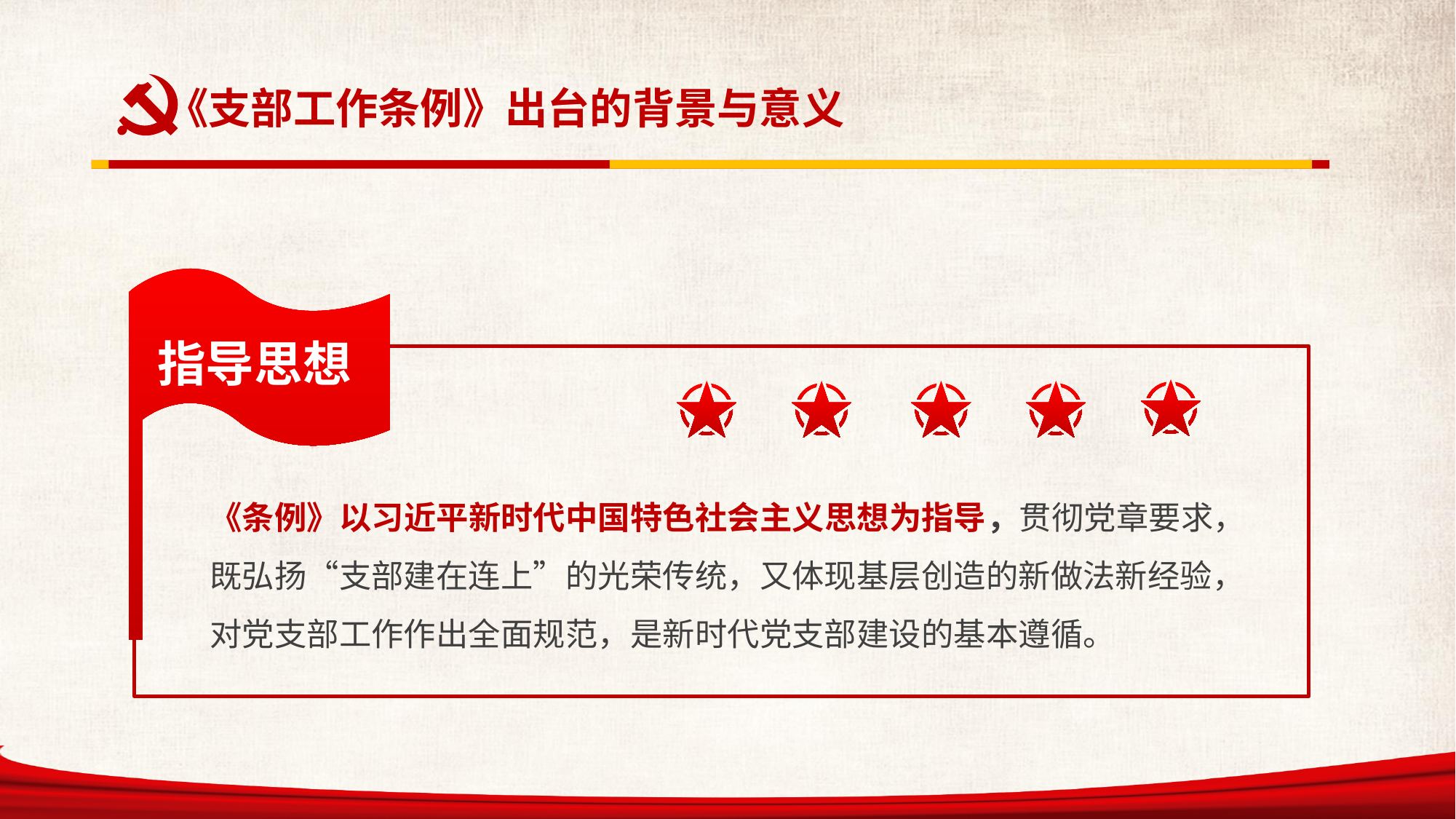

《支部工作条例》出台的背景与意义

指导思想

《条例》以习近平新时代中国特色社会主义思想为指导，贯彻党章要求，既弘扬“支部建在连上”的光荣传统，又体现基层创造的新做法新经验，对党支部工作作出全面规范，是新时代党支部建设的基本遵循。